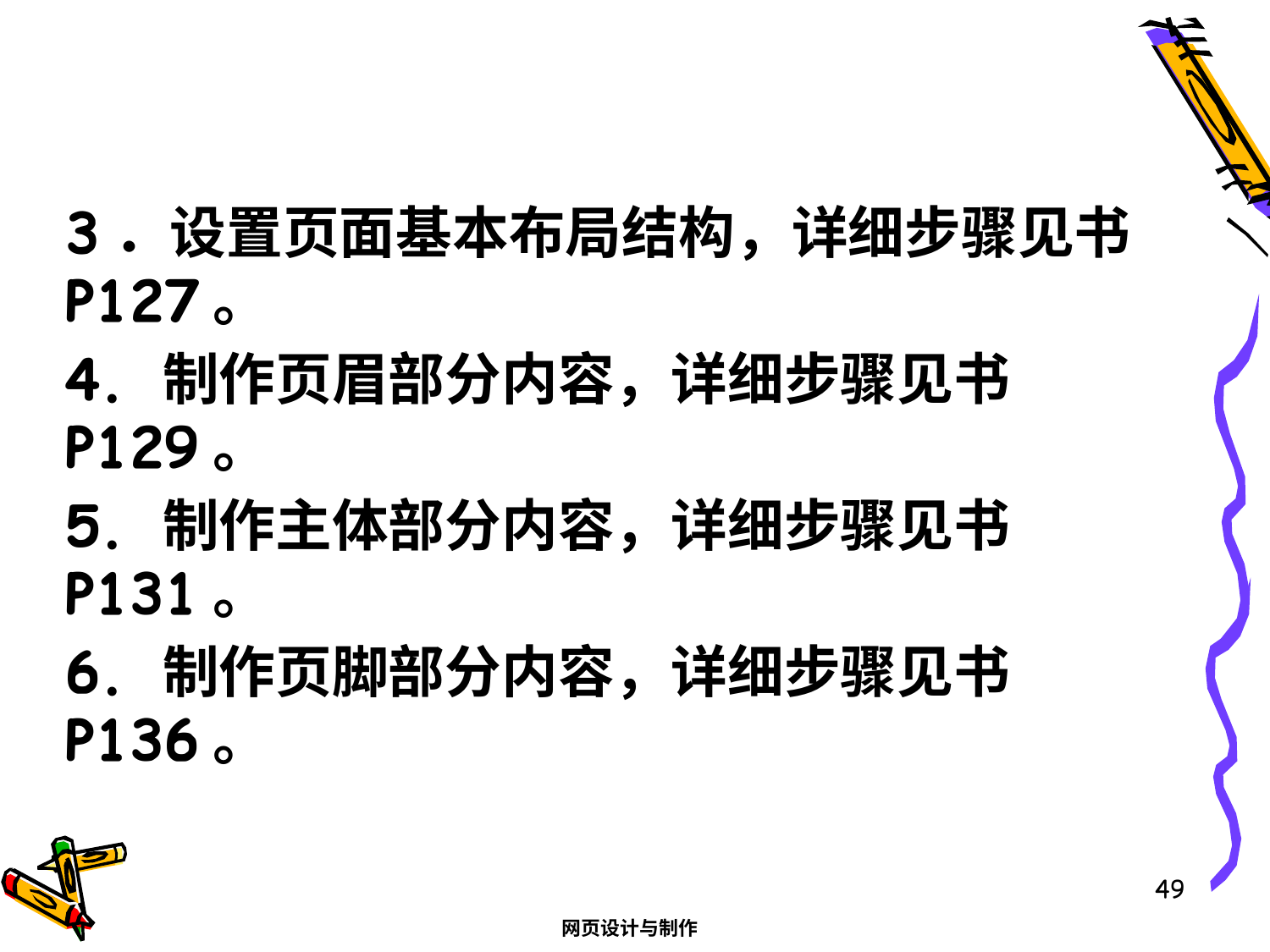

#
3．设置页面基本布局结构，详细步骤见书P127。
4. 制作页眉部分内容，详细步骤见书P129。
5. 制作主体部分内容，详细步骤见书P131。
6. 制作页脚部分内容，详细步骤见书P136。

49
网页设计与制作